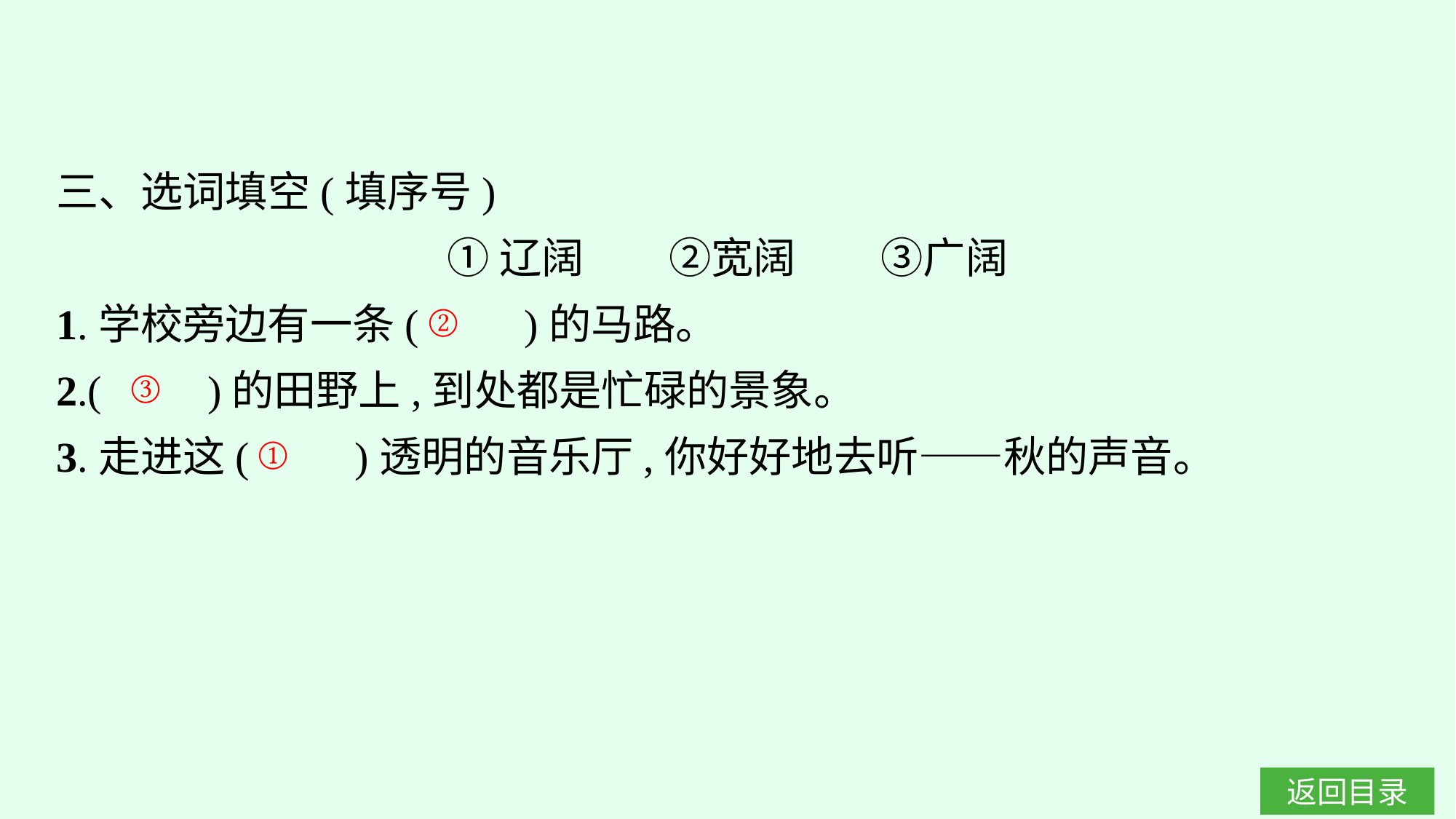

三、选词填空(填序号)
①辽阔　　②宽阔　　③广阔
1.学校旁边有一条(　　)的马路。
2.(　　)的田野上,到处都是忙碌的景象。
3.走进这(　　)透明的音乐厅,你好好地去听——秋的声音。
②
③
①